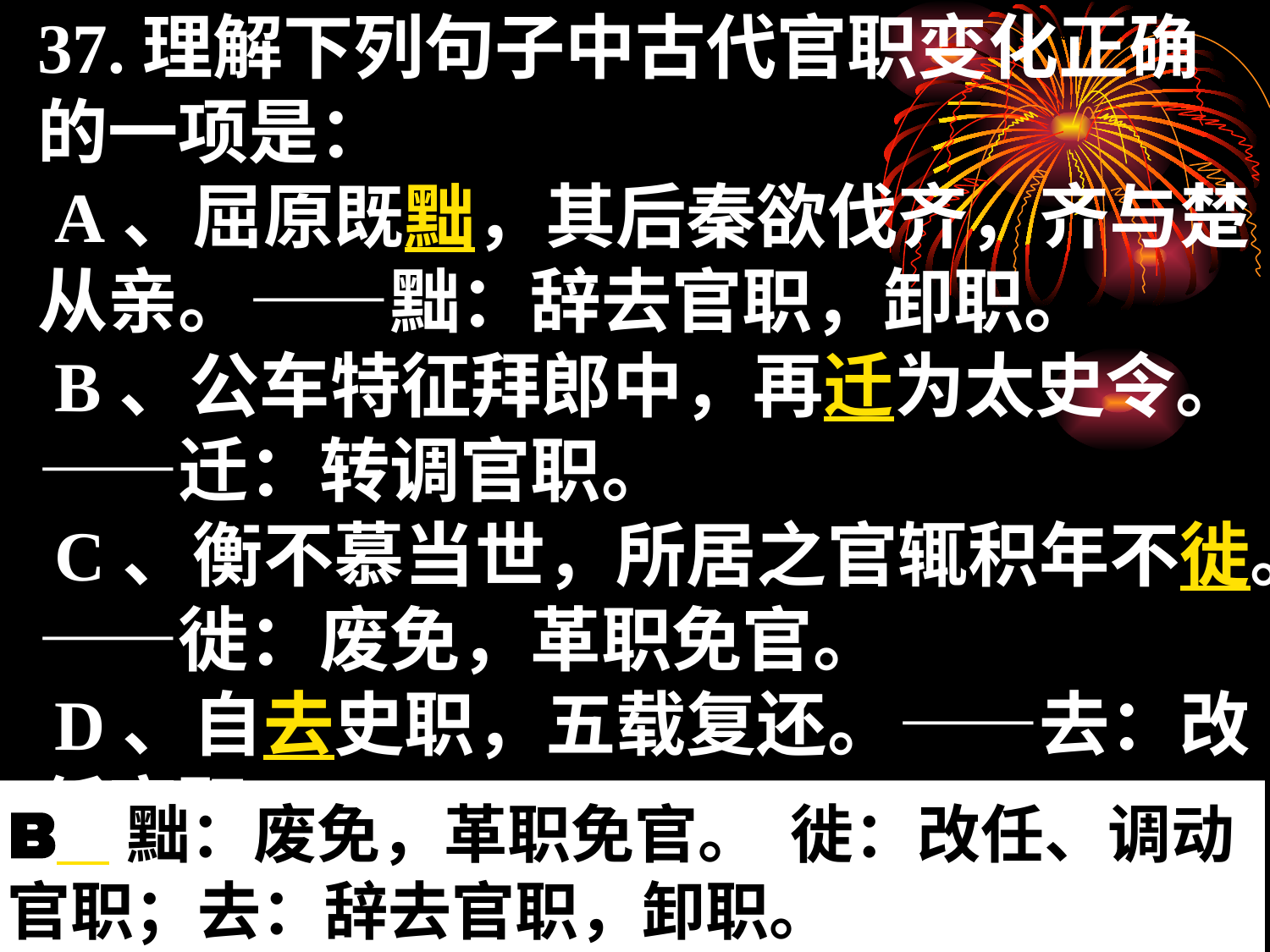

37.理解下列句子中古代官职变化正确的一项是：
 A、屈原既黜，其后秦欲伐齐，齐与楚从亲。——黜：辞去官职，卸职。
 B、公车特征拜郎中，再迁为太史令。——迁：转调官职。
 C、衡不慕当世，所居之官辄积年不徙。——徙：废免，革职免官。
 D、自去史职，五载复还。——去：改任官职
B   黜：废免，革职免官。  徙：改任、调动官职；去：辞去官职，卸职。